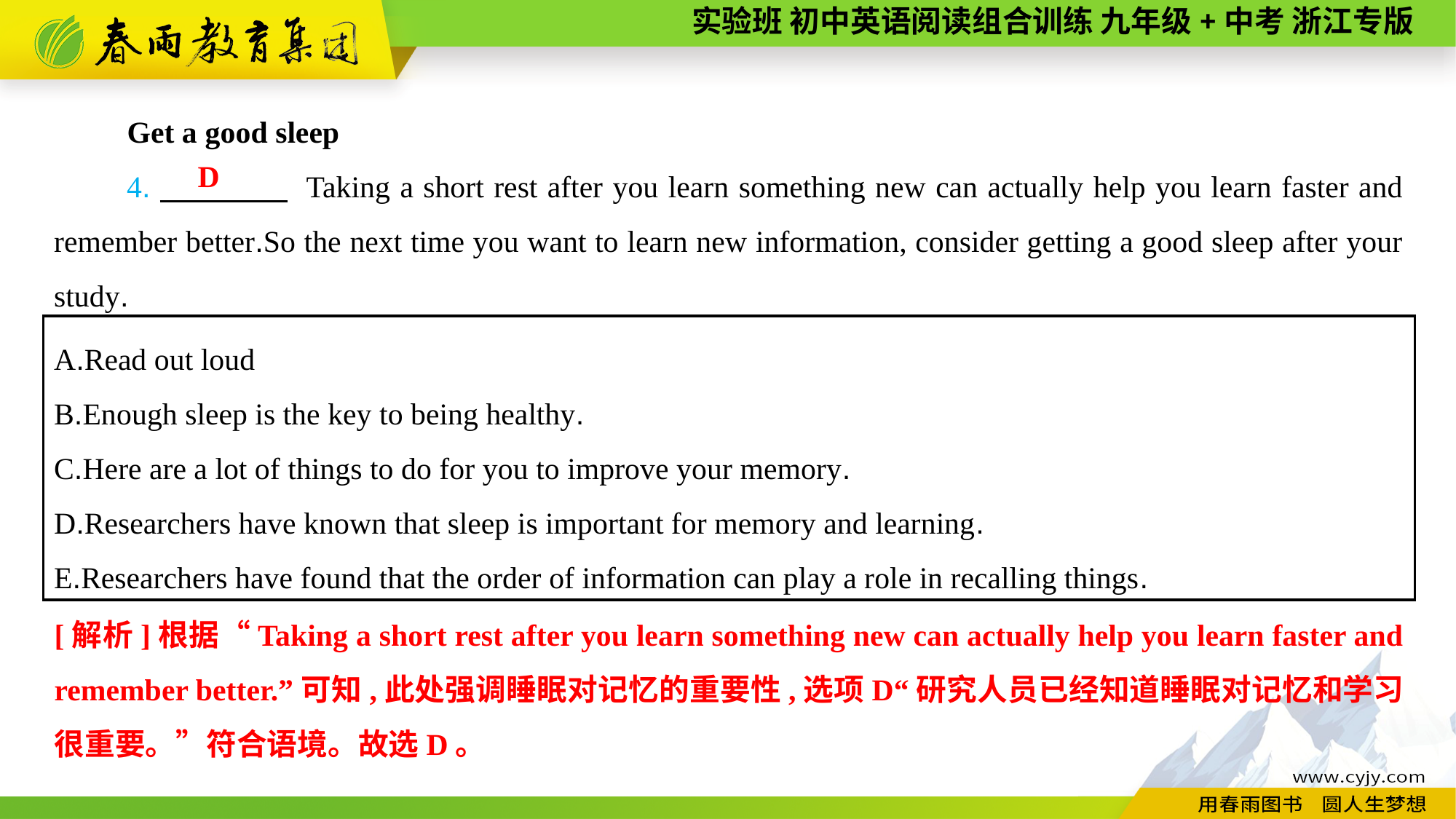

Get a good sleep
4.　　　　 Taking a short rest after you learn something new can actually help you learn faster and remember better.So the next time you want to learn new information, consider getting a good sleep after your study.
D
A.Read out loud
B.Enough sleep is the key to being healthy.
C.Here are a lot of things to do for you to improve your memory.
D.Researchers have known that sleep is important for memory and learning.
E.Researchers have found that the order of information can play a role in recalling things.
[解析]根据“Taking a short rest after you learn something new can actually help you learn faster and remember better.”可知,此处强调睡眠对记忆的重要性,选项D“研究人员已经知道睡眠对记忆和学习很重要。”符合语境。故选D。